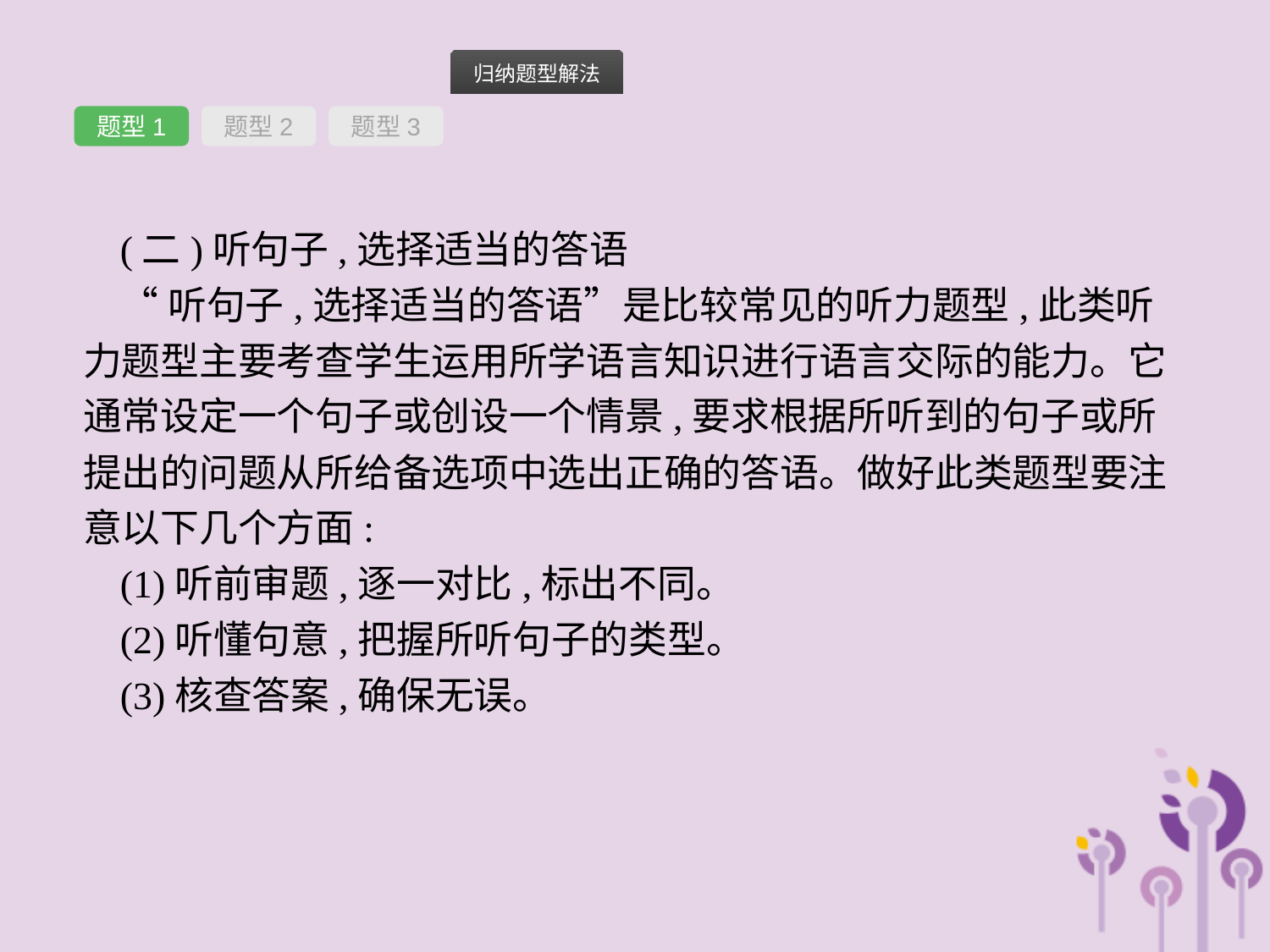

题型1
题型2
题型3
(二)听句子,选择适当的答语
“听句子,选择适当的答语”是比较常见的听力题型,此类听力题型主要考查学生运用所学语言知识进行语言交际的能力。它通常设定一个句子或创设一个情景,要求根据所听到的句子或所提出的问题从所给备选项中选出正确的答语。做好此类题型要注意以下几个方面:
(1)听前审题,逐一对比,标出不同。
(2)听懂句意,把握所听句子的类型。
(3)核查答案,确保无误。